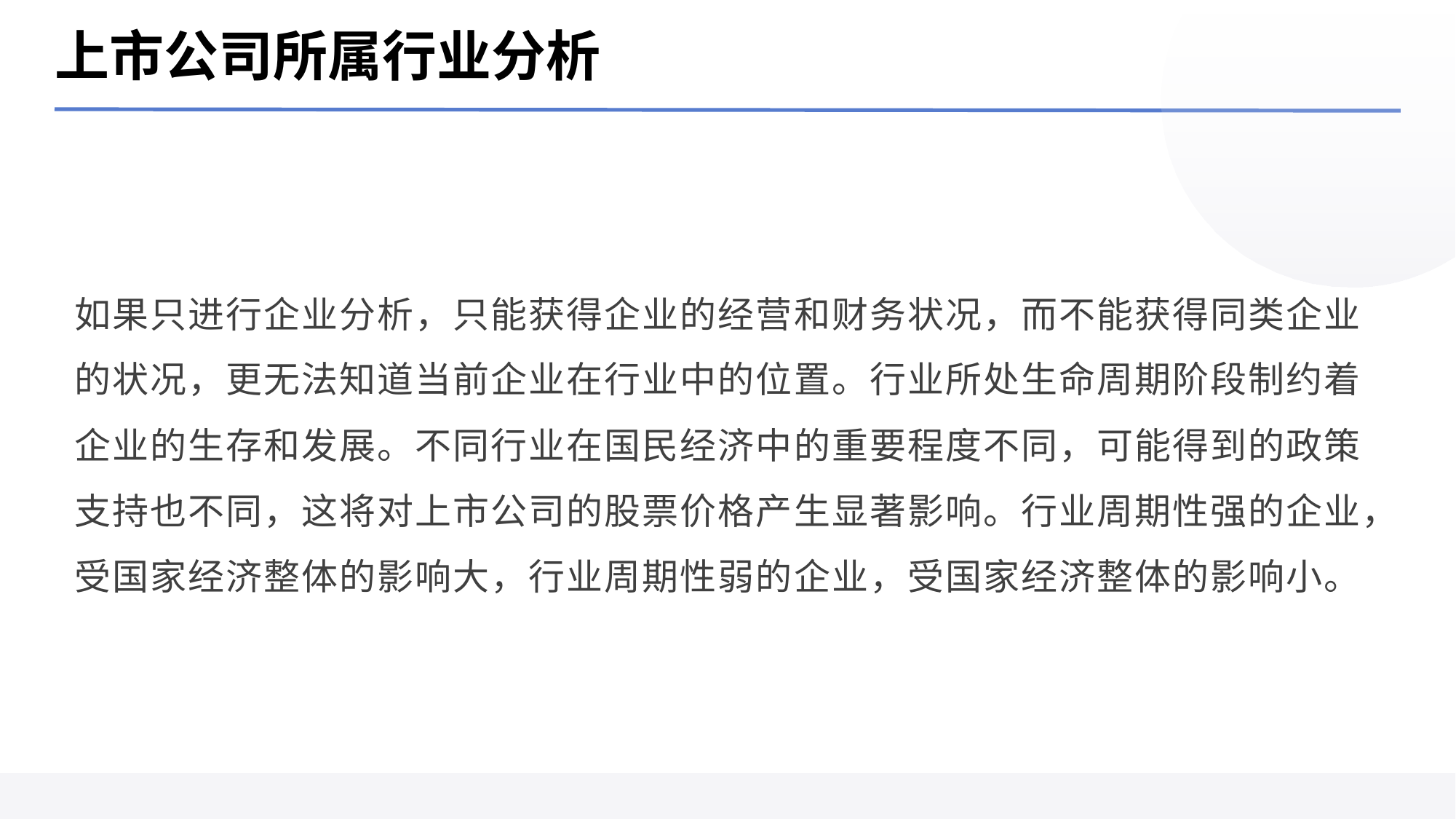

上市公司所属行业分析
如果只进行企业分析，只能获得企业的经营和财务状况，而不能获得同类企业的状况，更无法知道当前企业在行业中的位置。行业所处生命周期阶段制约着企业的生存和发展。不同行业在国民经济中的重要程度不同，可能得到的政策支持也不同，这将对上市公司的股票价格产生显著影响。行业周期性强的企业，受国家经济整体的影响大，行业周期性弱的企业，受国家经济整体的影响小。